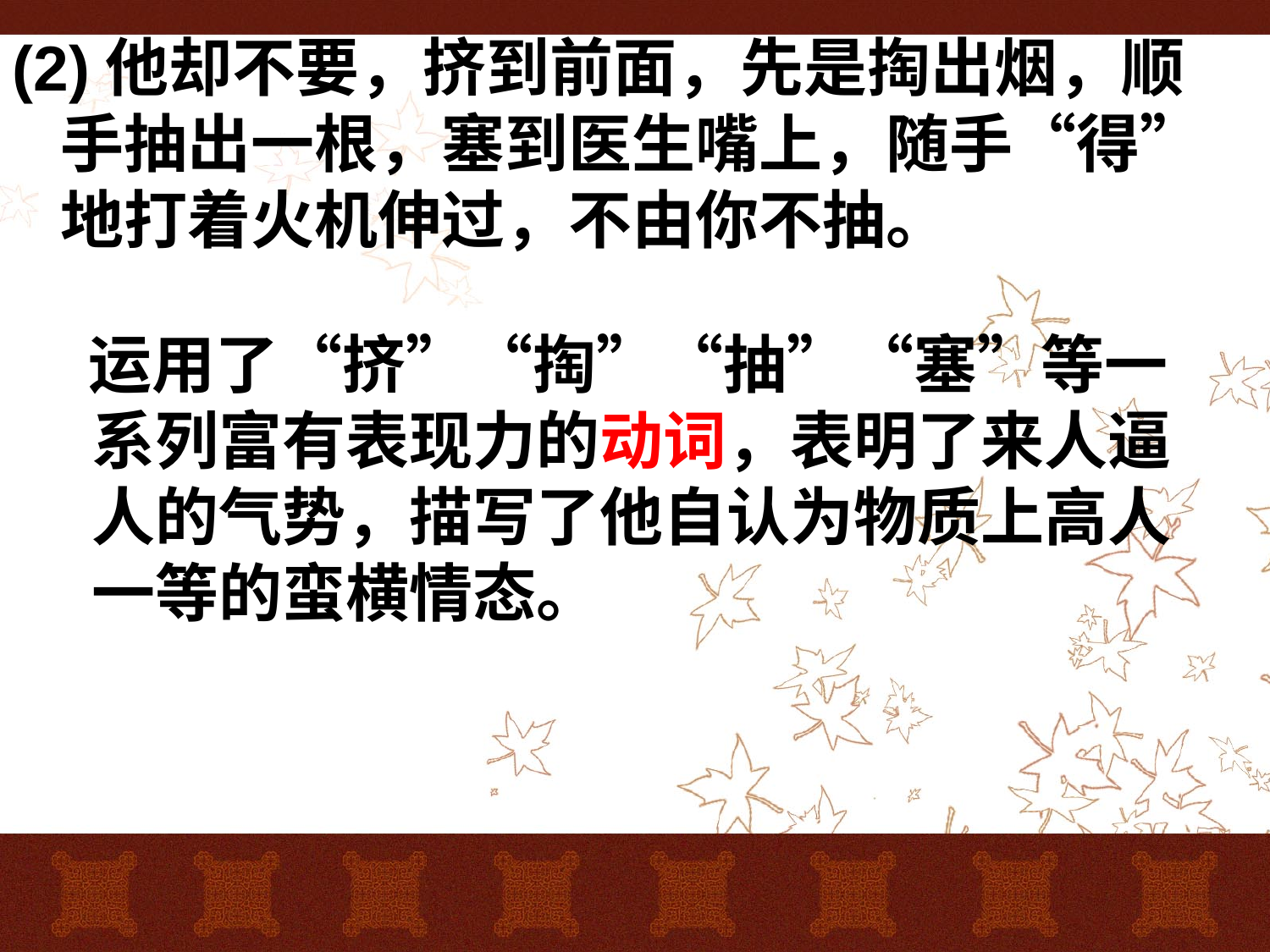

(2)他却不要，挤到前面，先是掏出烟，顺手抽出一根，塞到医生嘴上，随手“得”地打着火机伸过，不由你不抽。
  运用了“挤”“掏”“抽”“塞”等一系列富有表现力的动词，表明了来人逼人的气势，描写了他自认为物质上高人一等的蛮横情态。